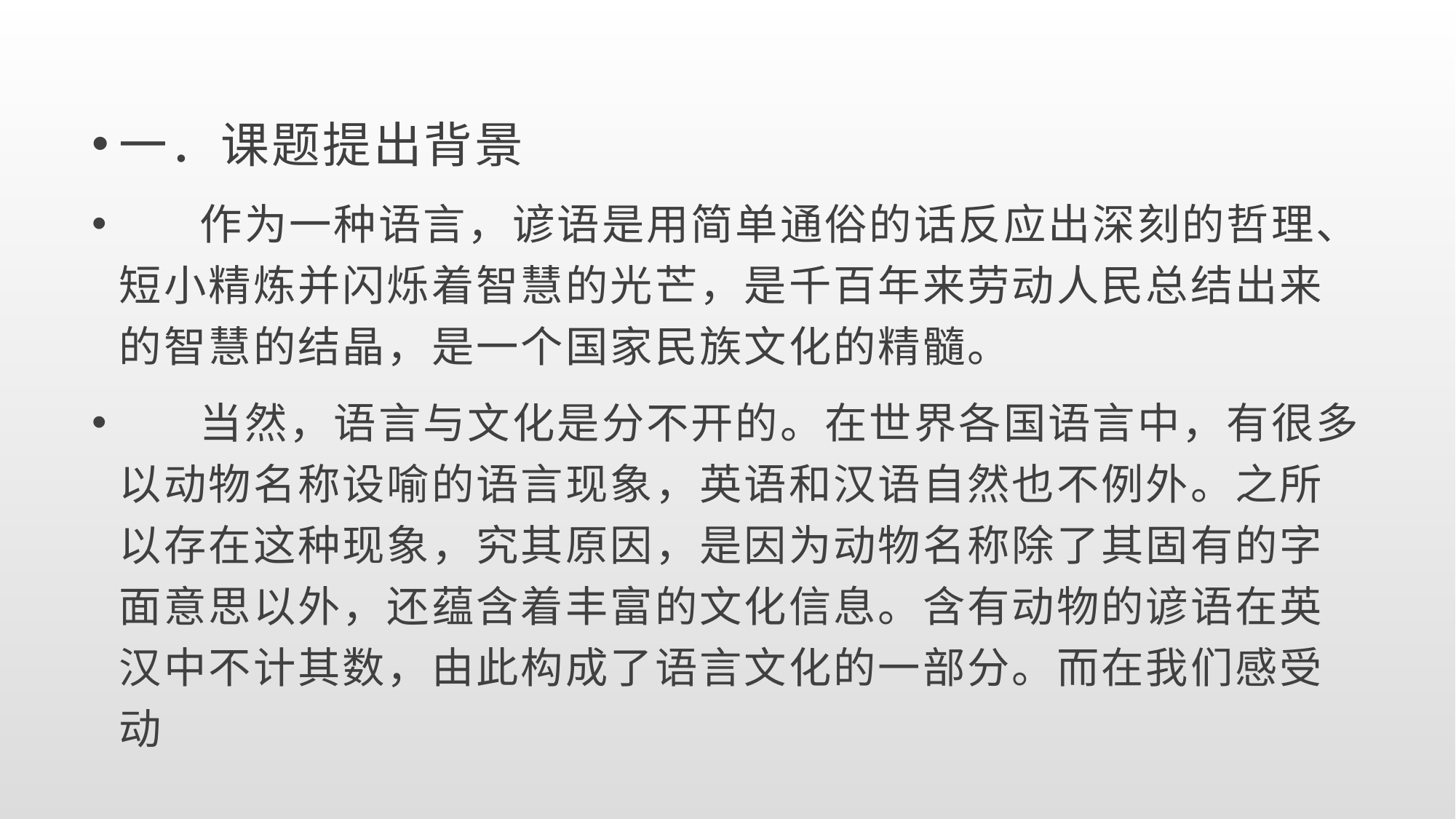

一．课题提出背景
      作为一种语言，谚语是用简单通俗的话反应出深刻的哲理、短小精炼并闪烁着智慧的光芒，是千百年来劳动人民总结出来的智慧的结晶，是一个国家民族文化的精髓。
      当然，语言与文化是分不开的。在世界各国语言中，有很多以动物名称设喻的语言现象，英语和汉语自然也不例外。之所以存在这种现象，究其原因，是因为动物名称除了其固有的字面意思以外，还蕴含着丰富的文化信息。含有动物的谚语在英汉中不计其数，由此构成了语言文化的一部分。而在我们感受动